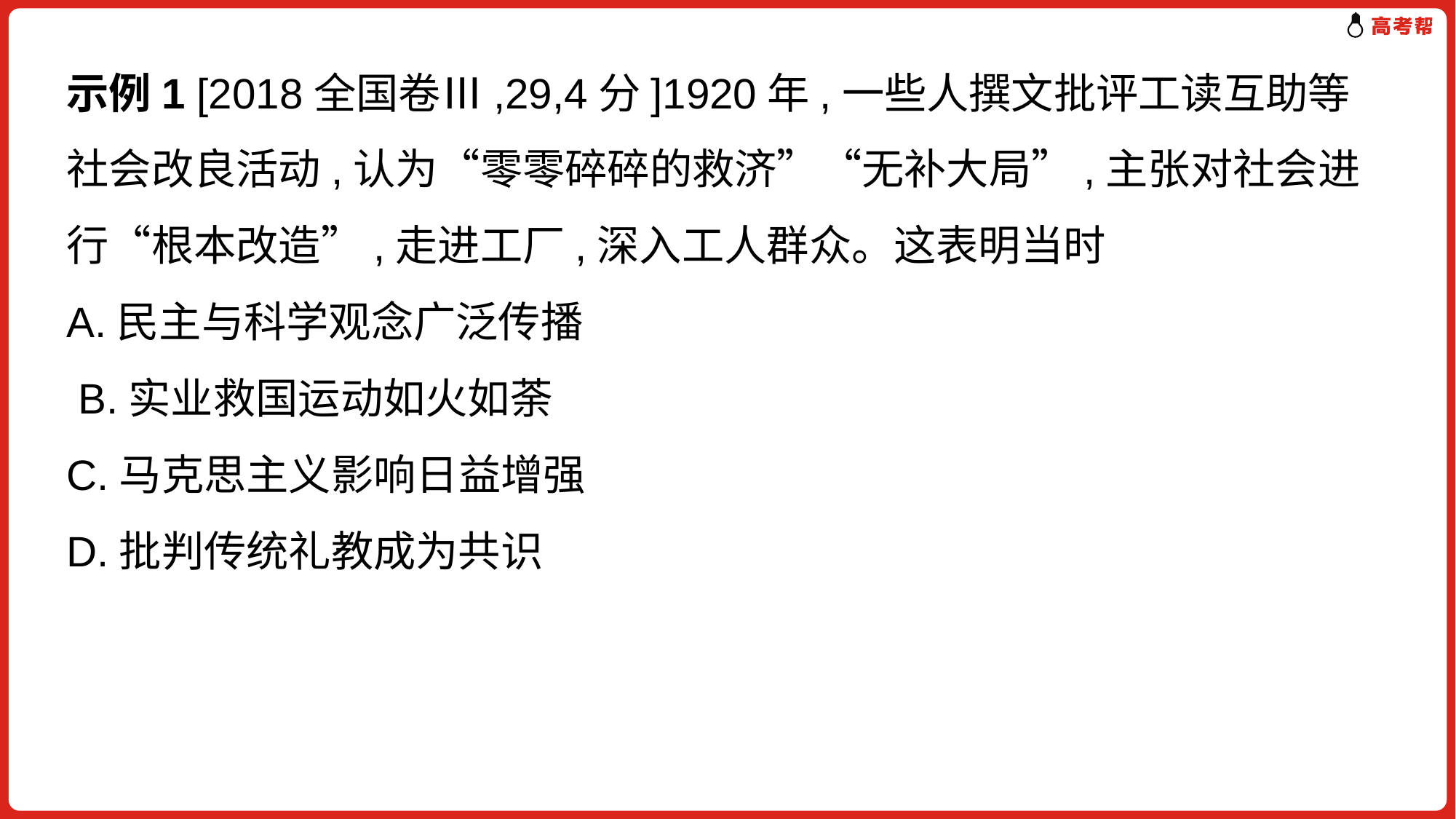

示例1 [2018全国卷Ⅲ,29,4分]1920年,一些人撰文批评工读互助等社会改良活动,认为“零零碎碎的救济”“无补大局”,主张对社会进行“根本改造”,走进工厂,深入工人群众。这表明当时
A.民主与科学观念广泛传播
 B.实业救国运动如火如荼
C.马克思主义影响日益增强
D.批判传统礼教成为共识